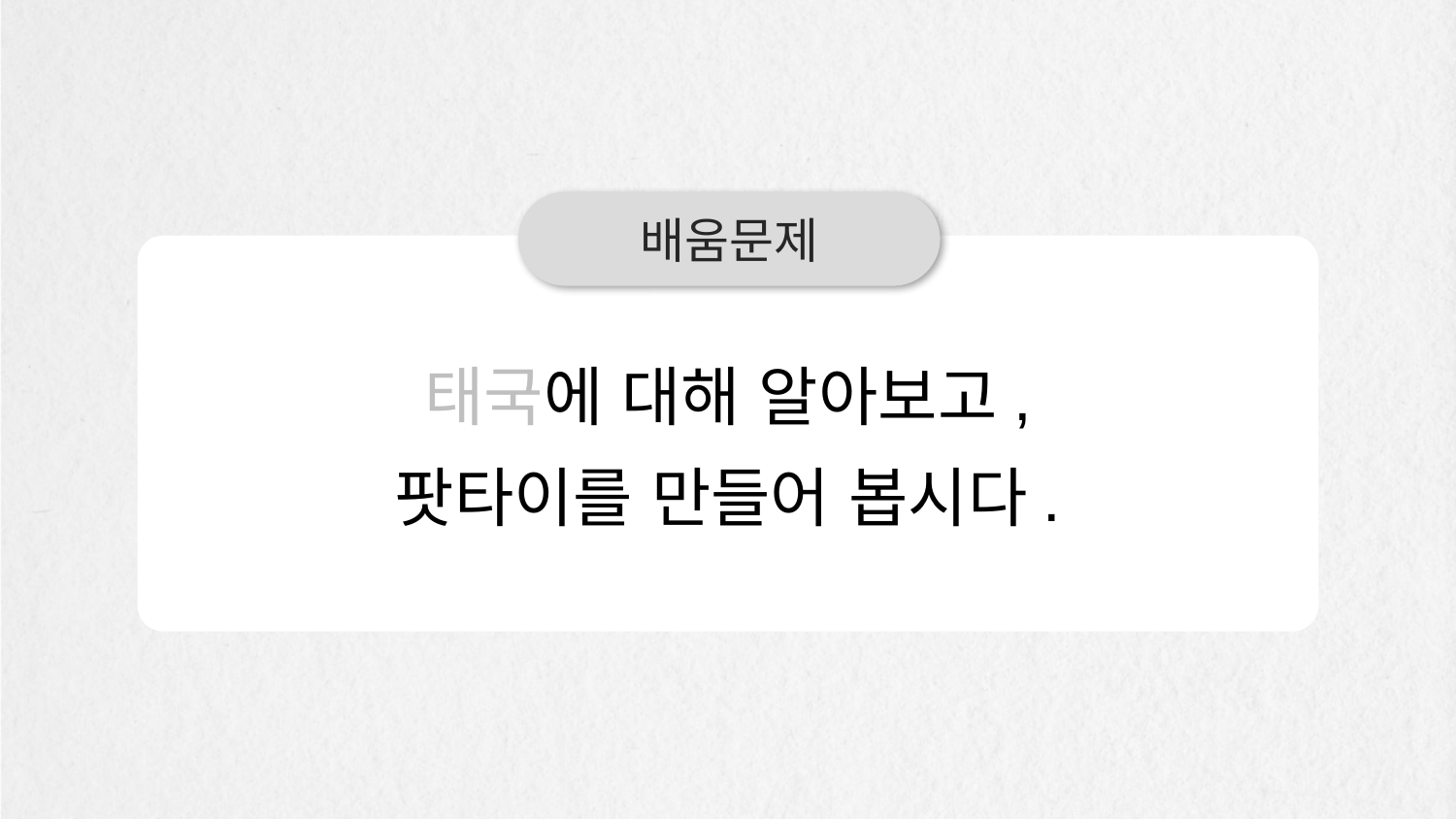

배움문제

태국에 대해 알아보고,
팟타이를 만들어 봅시다.